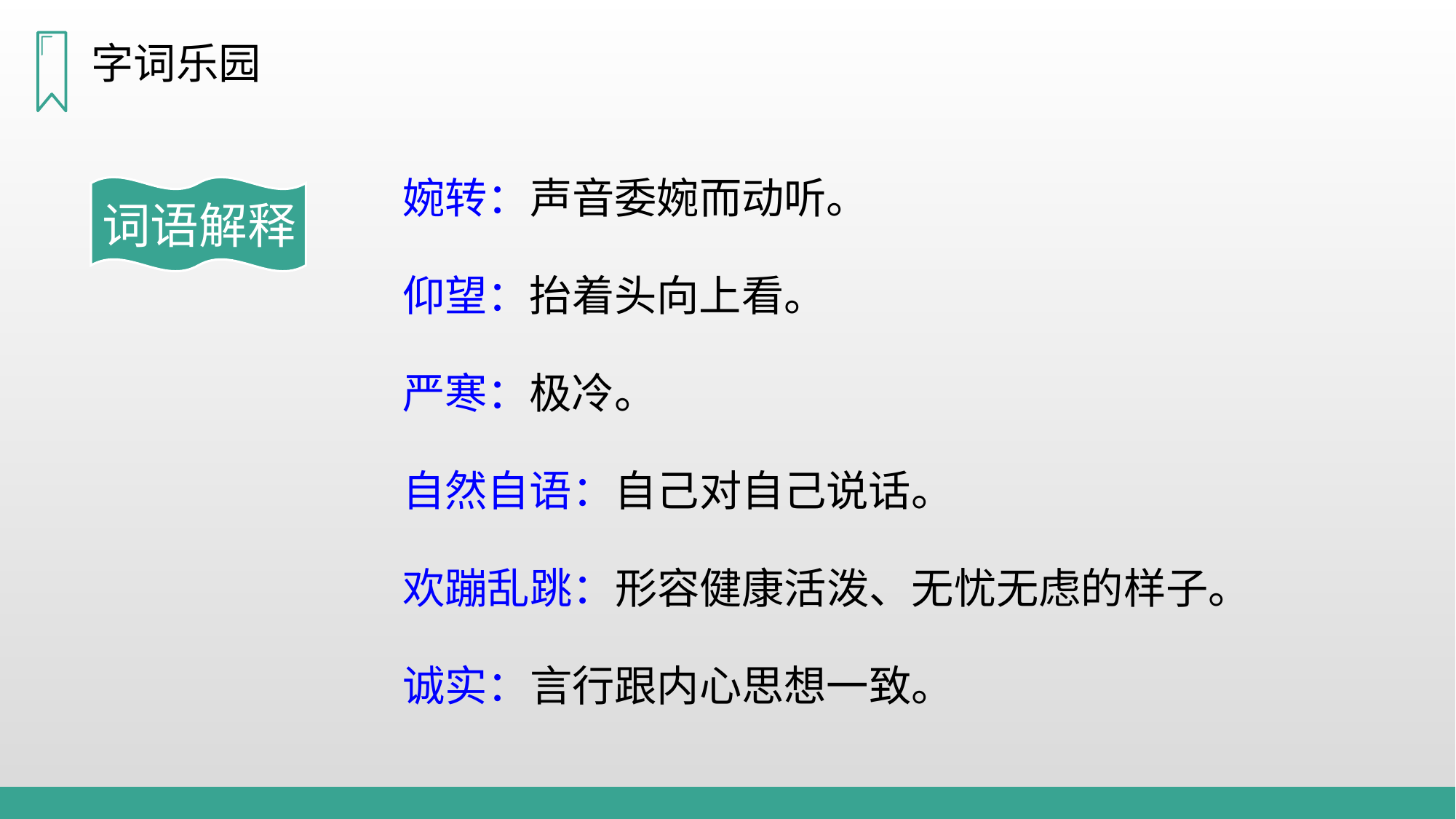

字词乐园
婉转：声音委婉而动听。
词语解释
仰望：抬着头向上看。
严寒：极冷。
自然自语：自己对自己说话。
欢蹦乱跳：形容健康活泼、无忧无虑的样子。
诚实：言行跟内心思想一致。